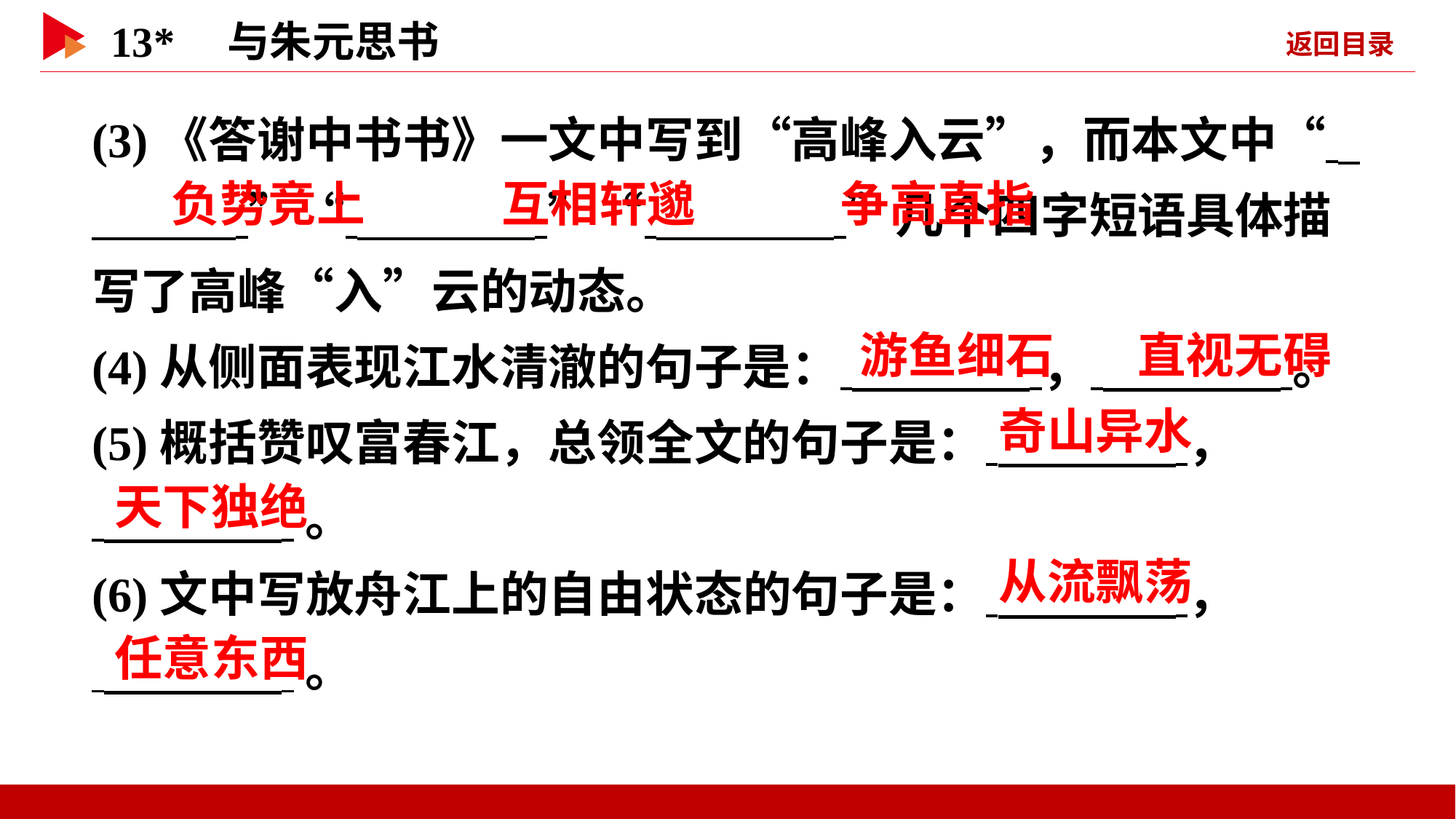

(3)《答谢中书书》一文中写到“高峰入云”，而本文中“                  ”“                  ”“                  ”几个四字短语具体描写了高峰“入”云的动态。
(4)从侧面表现江水清澈的句子是：                  ，                  。
(5)概括赞叹富春江，总领全文的句子是：                  ，
                  。
(6)文中写放舟江上的自由状态的句子是：                  ，
                  。
 负势竞上
 互相轩邈
 争高直指
 游鱼细石
 直视无碍
 奇山异水
 天下独绝
 从流飘荡
 任意东西